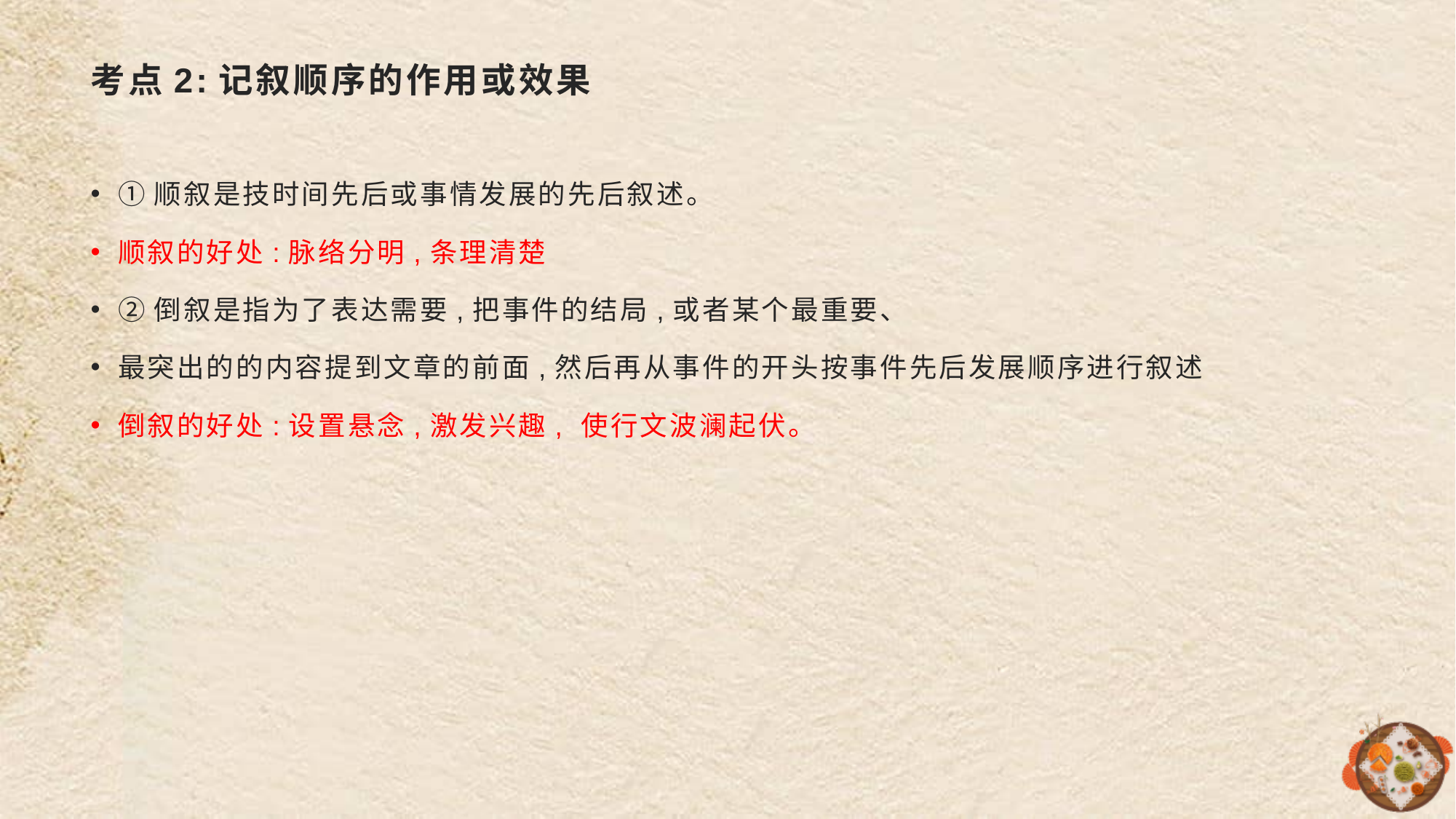

# 考点2:记叙顺序的作用或效果

①顺叙是技时间先后或事情发展的先后叙述。
顺叙的好处:脉络分明,条理清楚
②倒叙是指为了表达需要,把事件的结局,或者某个最重要、
最突出的的内容提到文章的前面,然后再从事件的开头按事件先后发展顺序进行叙述
倒叙的好处:设置悬念,激发兴趣, 使行文波澜起伏。